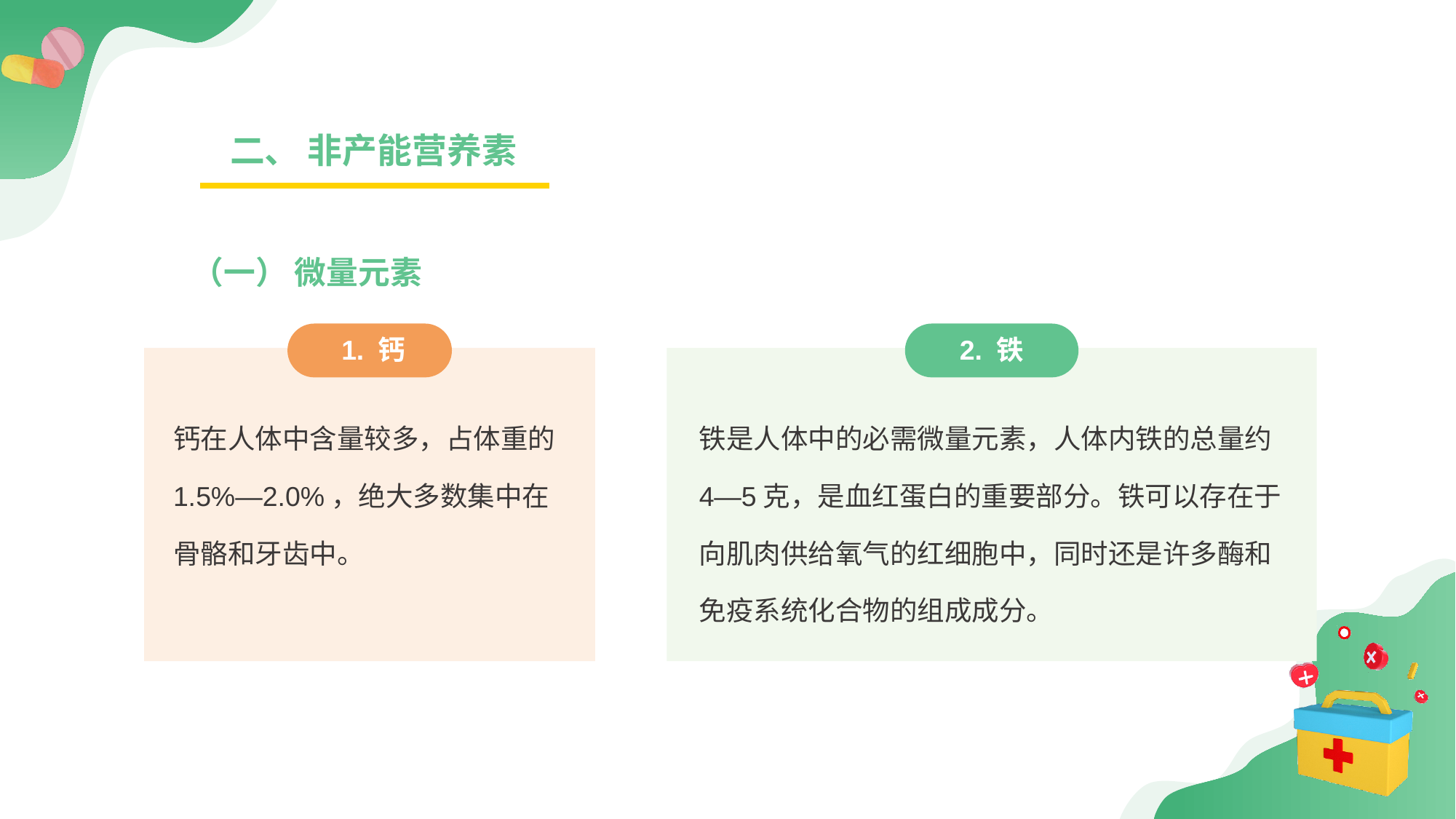

二、 非产能营养素
（一） 微量元素

 1. 钙
2. 铁

钙在人体中含量较多，占体重的1.5%—2.0%，绝大多数集中在骨骼和牙齿中。
铁是人体中的必需微量元素，人体内铁的总量约4—5克，是血红蛋白的重要部分。铁可以存在于向肌肉供给氧气的红细胞中，同时还是许多酶和免疫系统化合物的组成成分。